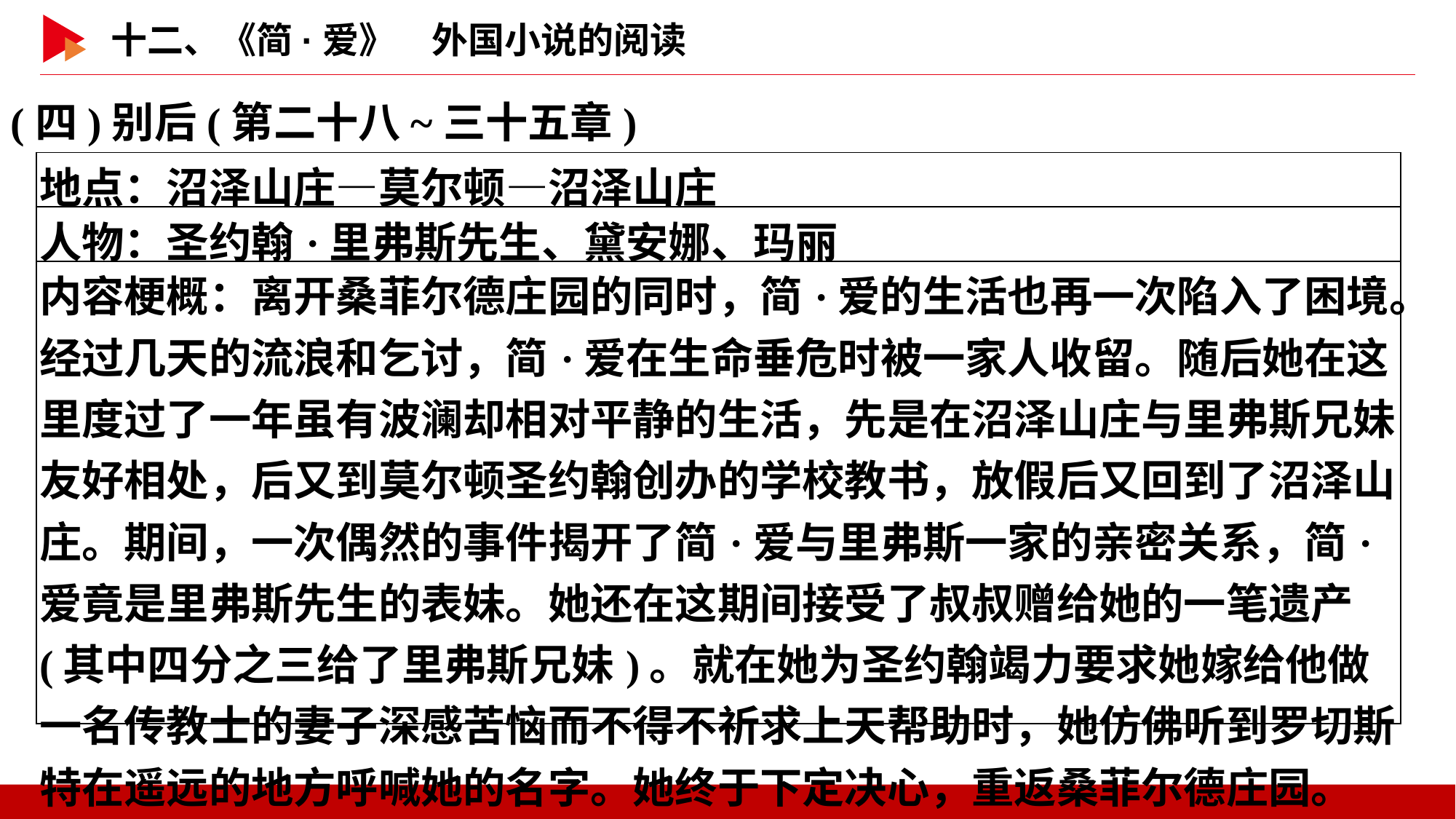

(四)别后(第二十八~三十五章)
| 地点：沼泽山庄—莫尔顿—沼泽山庄 |
| --- |
| 人物：圣约翰·里弗斯先生、黛安娜、玛丽 |
| 内容梗概：离开桑菲尔德庄园的同时，简·爱的生活也再一次陷入了困境。经过几天的流浪和乞讨，简·爱在生命垂危时被一家人收留。随后她在这里度过了一年虽有波澜却相对平静的生活，先是在沼泽山庄与里弗斯兄妹友好相处，后又到莫尔顿圣约翰创办的学校教书，放假后又回到了沼泽山庄。期间，一次偶然的事件揭开了简·爱与里弗斯一家的亲密关系，简·爱竟是里弗斯先生的表妹。她还在这期间接受了叔叔赠给她的一笔遗产(其中四分之三给了里弗斯兄妹)。就在她为圣约翰竭力要求她嫁给他做一名传教士的妻子深感苦恼而不得不祈求上天帮助时，她仿佛听到罗切斯特在遥远的地方呼喊她的名字。她终于下定决心，重返桑菲尔德庄园。 |